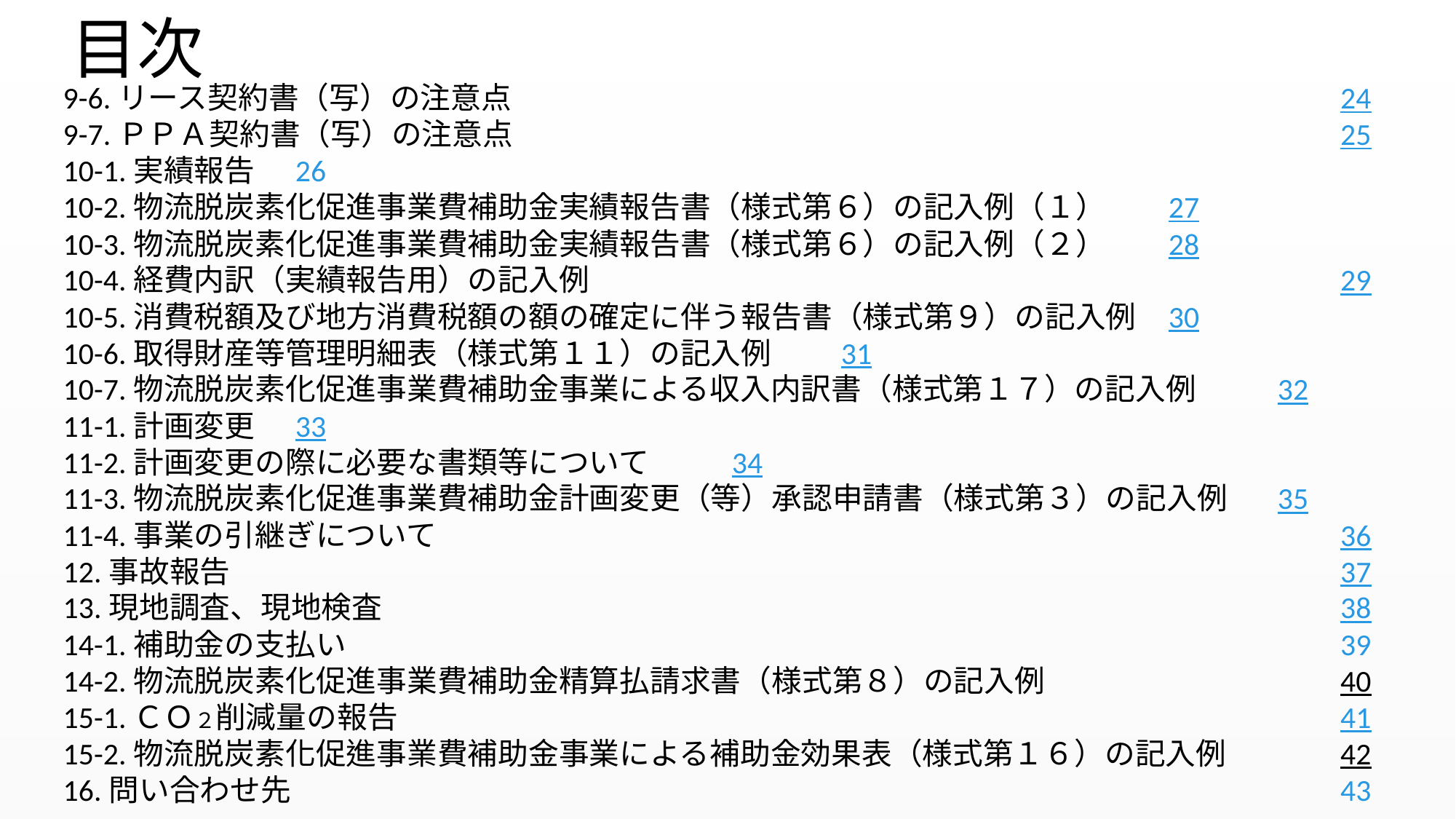

目次

9-6.リース契約書（写）の注意点	 24
9-7.ＰＰＡ契約書（写）の注意点	 25
10-1.実績報告	 26
10-2.物流脱炭素化促進事業費補助金実績報告書（様式第６）の記入例（１）	 27
10-3.物流脱炭素化促進事業費補助金実績報告書（様式第６）の記入例（２）	 28
10-4.経費内訳（実績報告用）の記入例	 29
10-5.消費税額及び地方消費税額の額の確定に伴う報告書（様式第９）の記入例	 30
10-6.取得財産等管理明細表（様式第１１）の記入例	 31
10-7.物流脱炭素化促進事業費補助金事業による収入内訳書（様式第１７）の記入例	 32
11-1.計画変更	 33
11-2.計画変更の際に必要な書類等について	 34
11-3.物流脱炭素化促進事業費補助金計画変更（等）承認申請書（様式第３）の記入例	 35
11-4.事業の引継ぎについて	 36
12.事故報告	 37
13.現地調査、現地検査	 38
14-1.補助金の支払い	 39
14-2.物流脱炭素化促進事業費補助金精算払請求書（様式第８）の記入例	 40
15-1.ＣＯ２削減量の報告	 41
15-2.物流脱炭素化促進事業費補助金事業による補助金効果表（様式第１６）の記入例	 42
16.問い合わせ先	 43